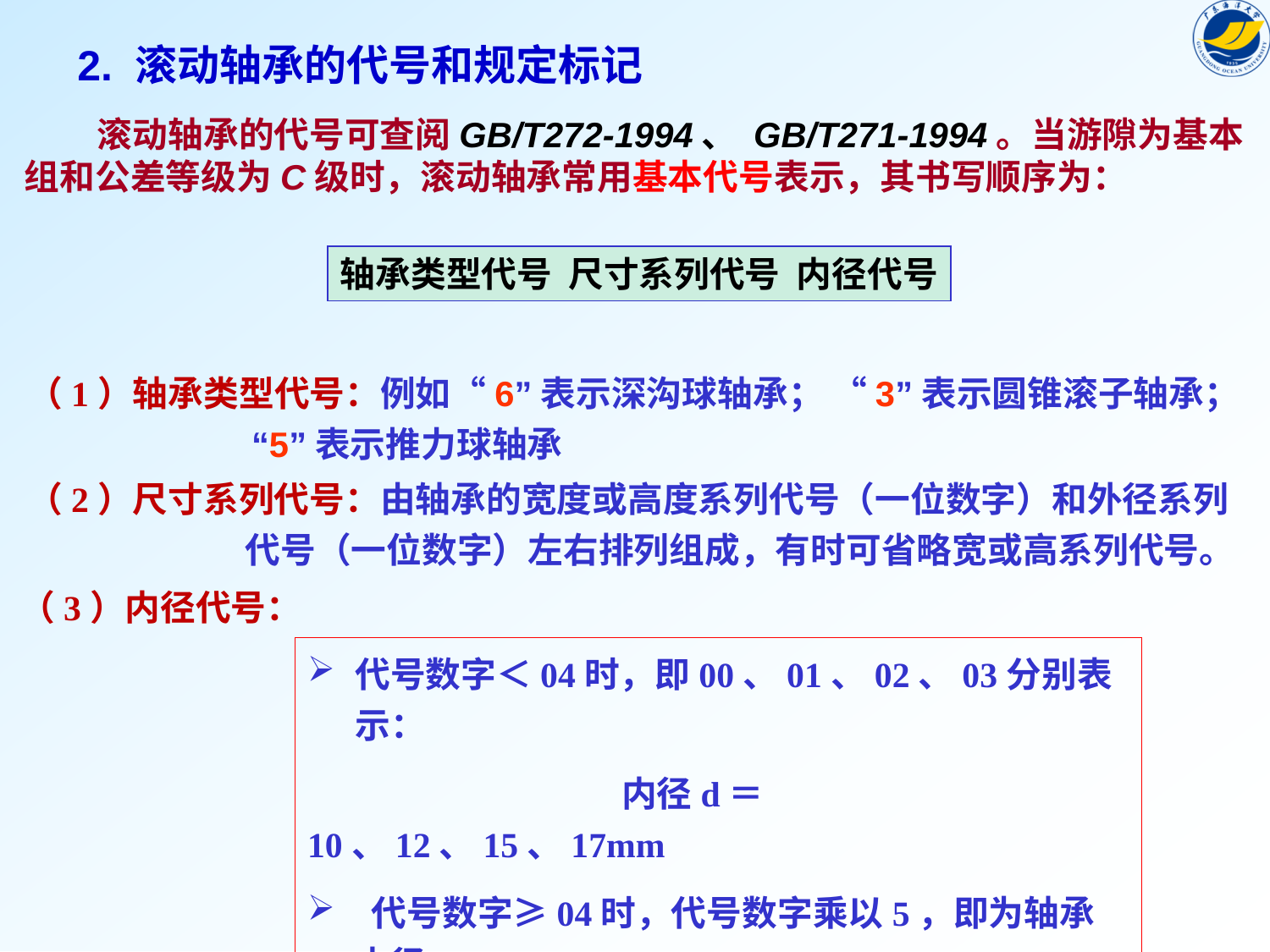

2. 滚动轴承的代号和规定标记
        滚动轴承的代号可查阅GB/T272-1994、 GB/T271-1994。当游隙为基本
组和公差等级为C级时，滚动轴承常用基本代号表示，其书写顺序为：
轴承类型代号  尺寸系列代号  内径代号

（1）轴承类型代号：例如“6”表示深沟球轴承； “3”表示圆锥滚子轴承；
                       “5”表示推力球轴承
（2）尺寸系列代号：由轴承的宽度或高度系列代号（一位数字）和外径系列
                          代号（一位数字）左右排列组成，有时可省略宽或高系列代号。
（3）内径代号：
代号数字＜04时，即00、01、02、03分别表示：
                                      内径d＝10、12、15、17mm
 代号数字≥04时，代号数字乘以5，即为轴承内径